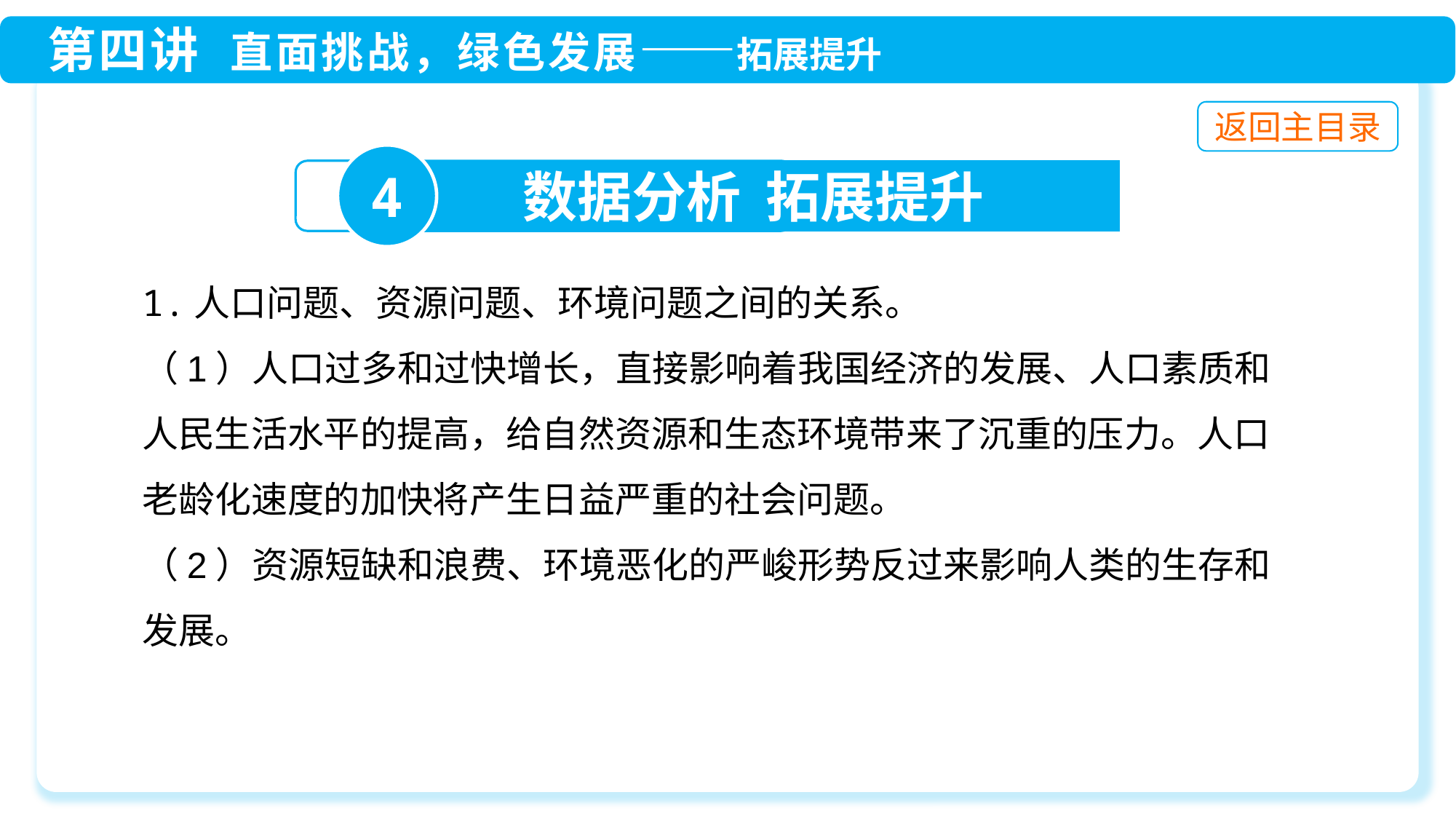

4

数据分析  拓展提升
1.人口问题、资源问题、环境问题之间的关系。
（1）人口过多和过快增长，直接影响着我国经济的发展、人口素质和人民生活水平的提高，给自然资源和生态环境带来了沉重的压力。人口老龄化速度的加快将产生日益严重的社会问题。
（2）资源短缺和浪费、环境恶化的严峻形势反过来影响人类的生存和发展。